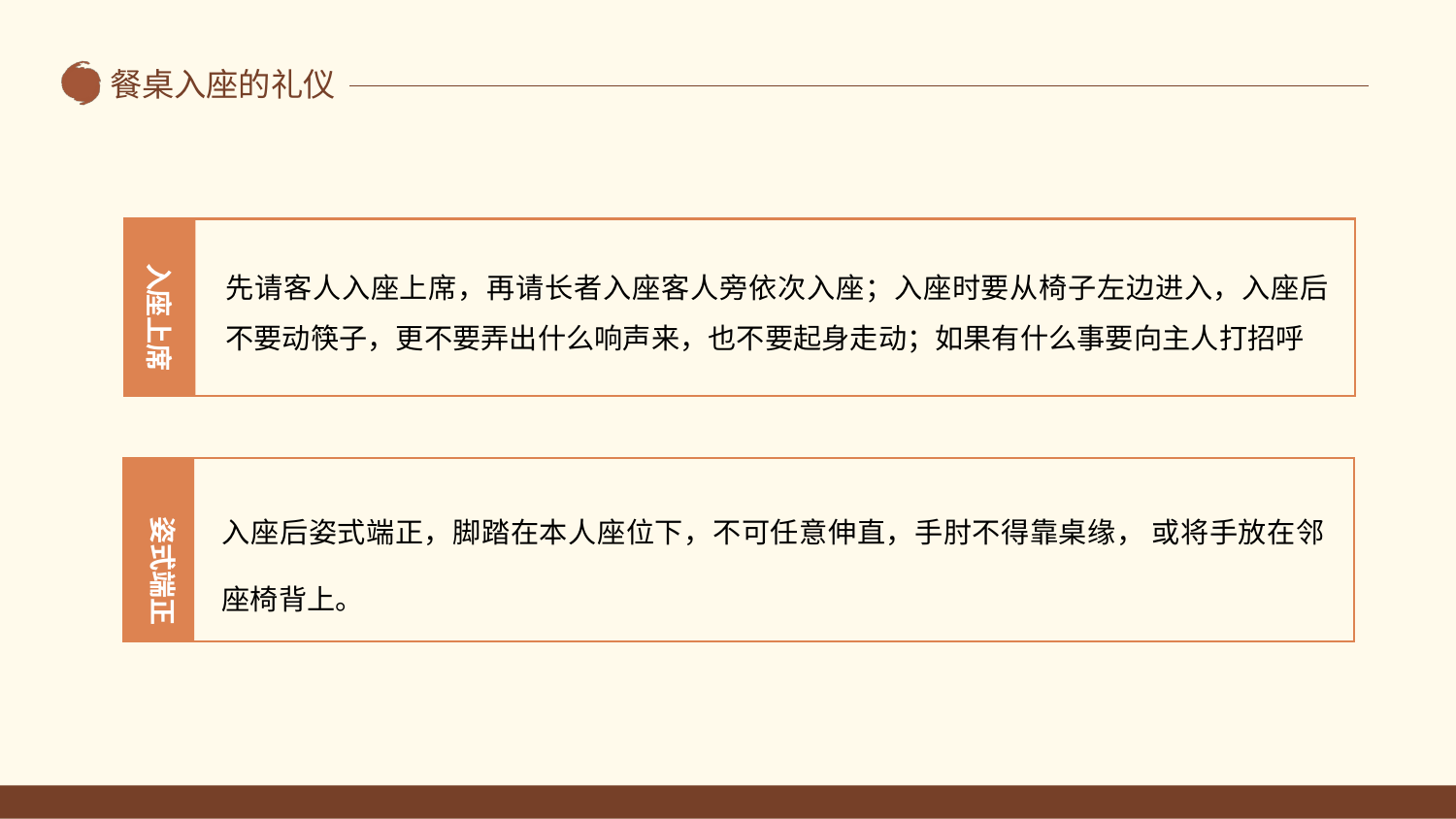

先请客人入座上席，再请长者入座客人旁依次入座；入座时要从椅子左边进入，入座后不要动筷子，更不要弄出什么响声来，也不要起身走动；如果有什么事要向主人打招呼
入座上席

入座后姿式端正，脚踏在本人座位下，不可任意伸直，手肘不得靠桌缘， 或将手放在邻座椅背上。
姿式端正